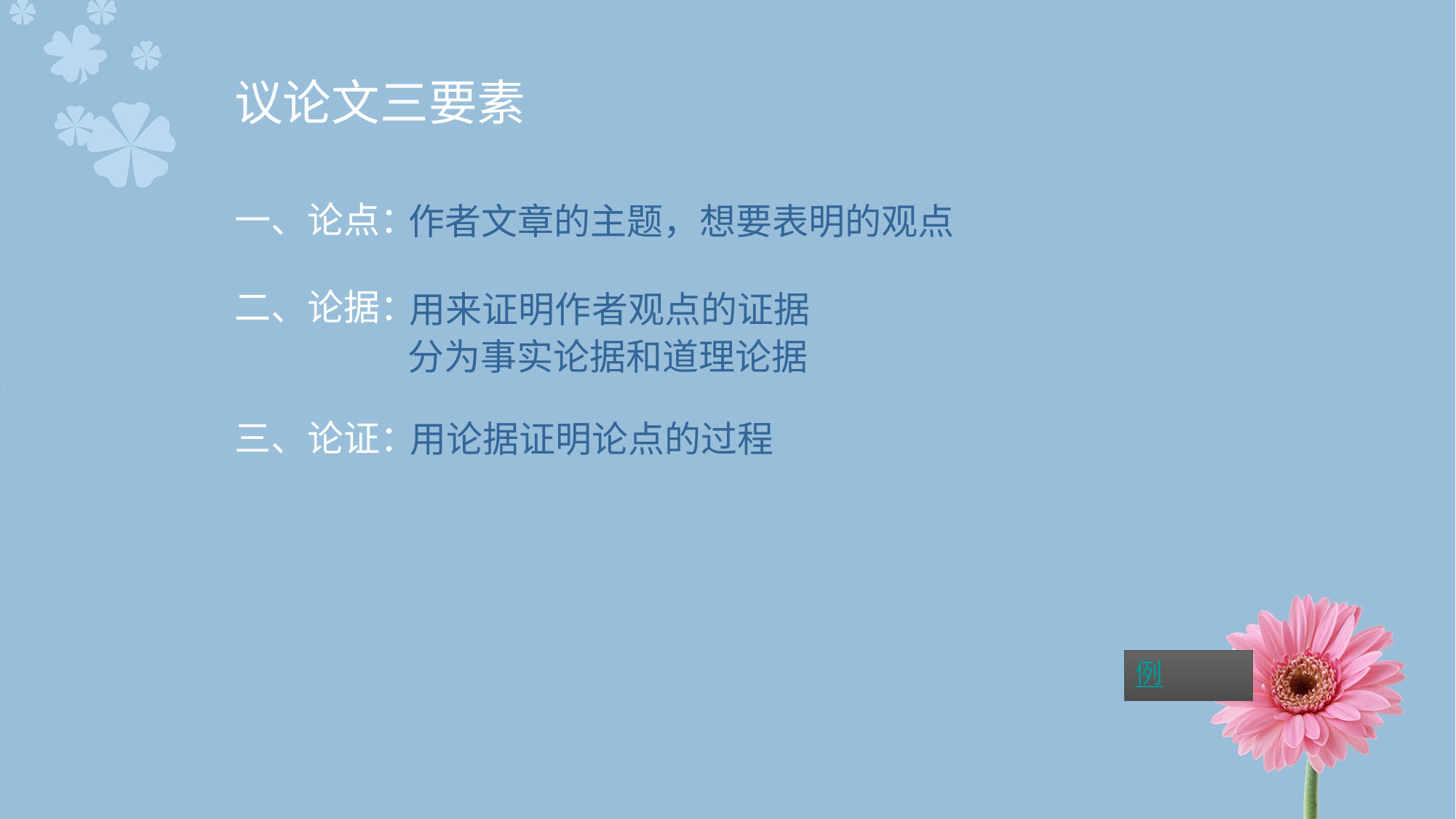

# 议论文三要素
一、论点：

二、论据：

三、论证：
作者文章的主题，想要表明的观点

用来证明作者观点的证据
分为事实论据和道理论据

用论据证明论点的过程
例